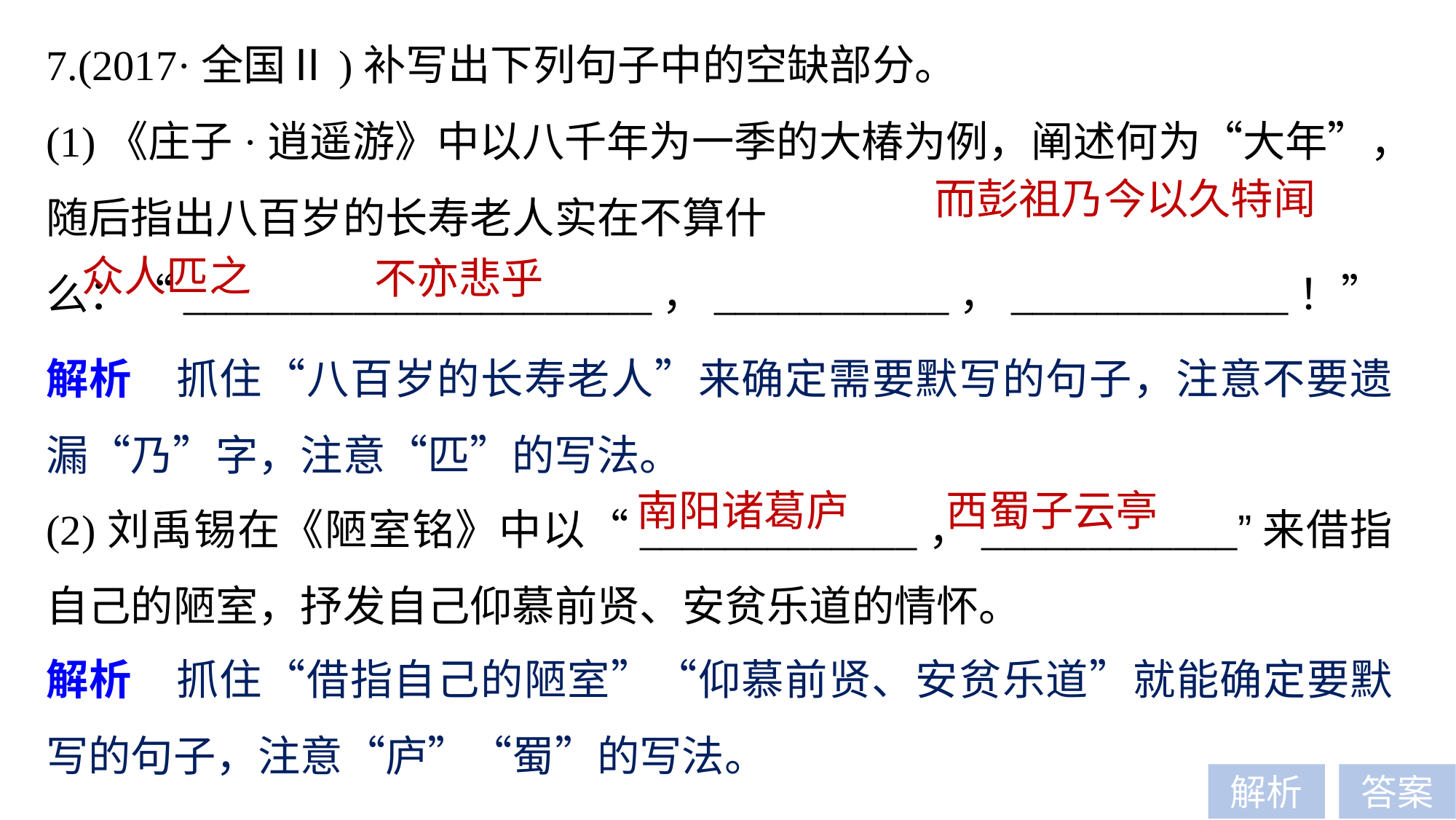

7.(2017·全国Ⅱ)补写出下列句子中的空缺部分。
(1)《庄子·逍遥游》中以八千年为一季的大椿为例，阐述何为“大年”，随后指出八百岁的长寿老人实在不算什么：“______________________，___________，_____________！”
而彭祖乃今以久特闻
众人匹之
不亦悲乎
解析　抓住“八百岁的长寿老人”来确定需要默写的句子，注意不要遗漏“乃”字，注意“匹”的写法。
(2)刘禹锡在《陋室铭》中以“_____________，____________”来借指自己的陋室，抒发自己仰慕前贤、安贫乐道的情怀。
南阳诸葛庐
西蜀子云亭
解析　抓住“借指自己的陋室”“仰慕前贤、安贫乐道”就能确定要默写的句子，注意“庐”“蜀”的写法。
解析
答案